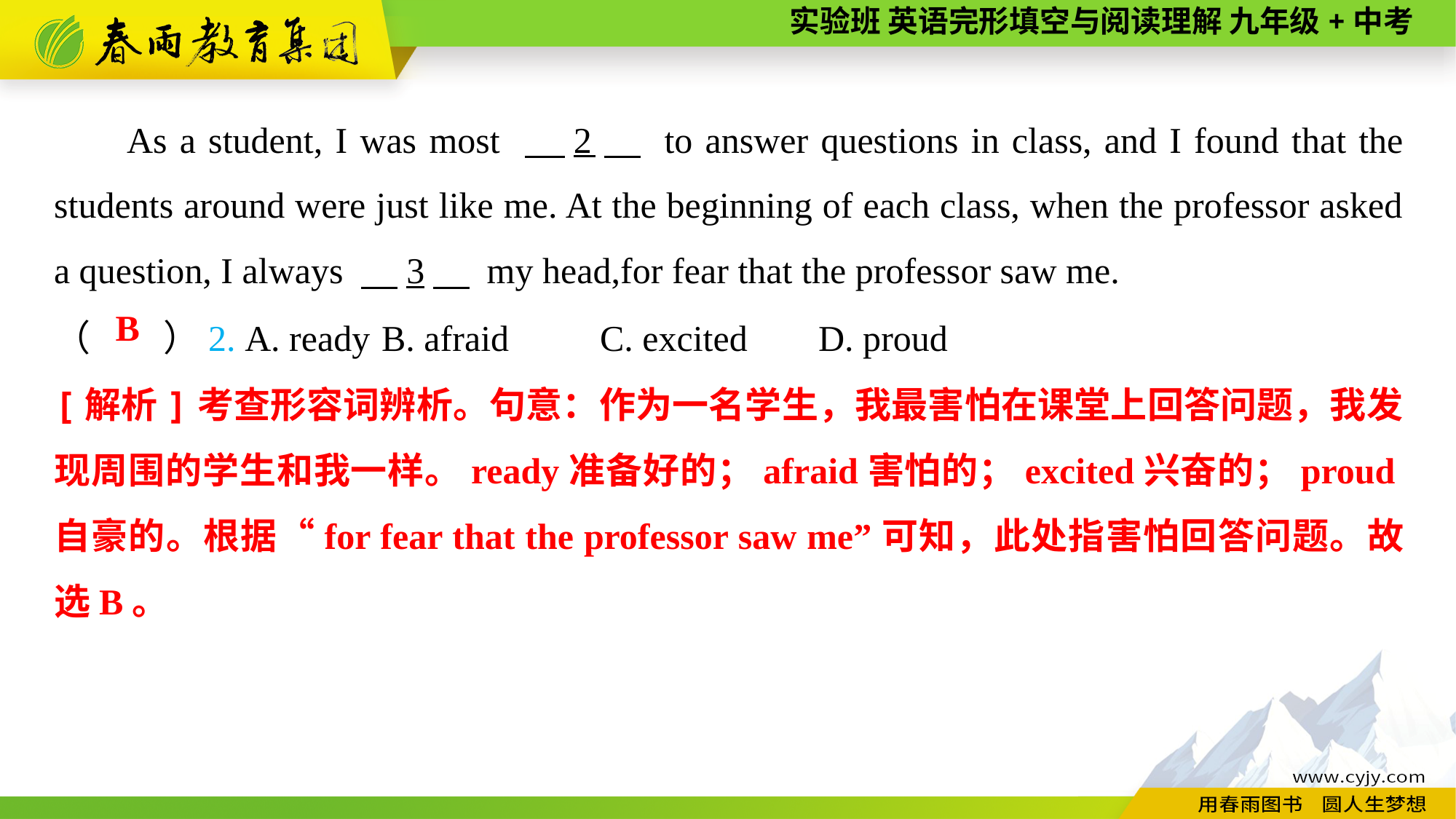

As a student, I was most 　2　 to answer questions in class, and I found that the students around were just like me. At the beginning of each class, when the professor asked a question, I always 　3　 my head,for fear that the professor saw me.
（　　）2. A. ready	B. afraid	C. excited	D. proud
B
[解析]考查形容词辨析。句意：作为一名学生，我最害怕在课堂上回答问题，我发现周围的学生和我一样。ready准备好的；afraid害怕的；excited兴奋的；proud自豪的。根据“for fear that the professor saw me”可知，此处指害怕回答问题。故选B。